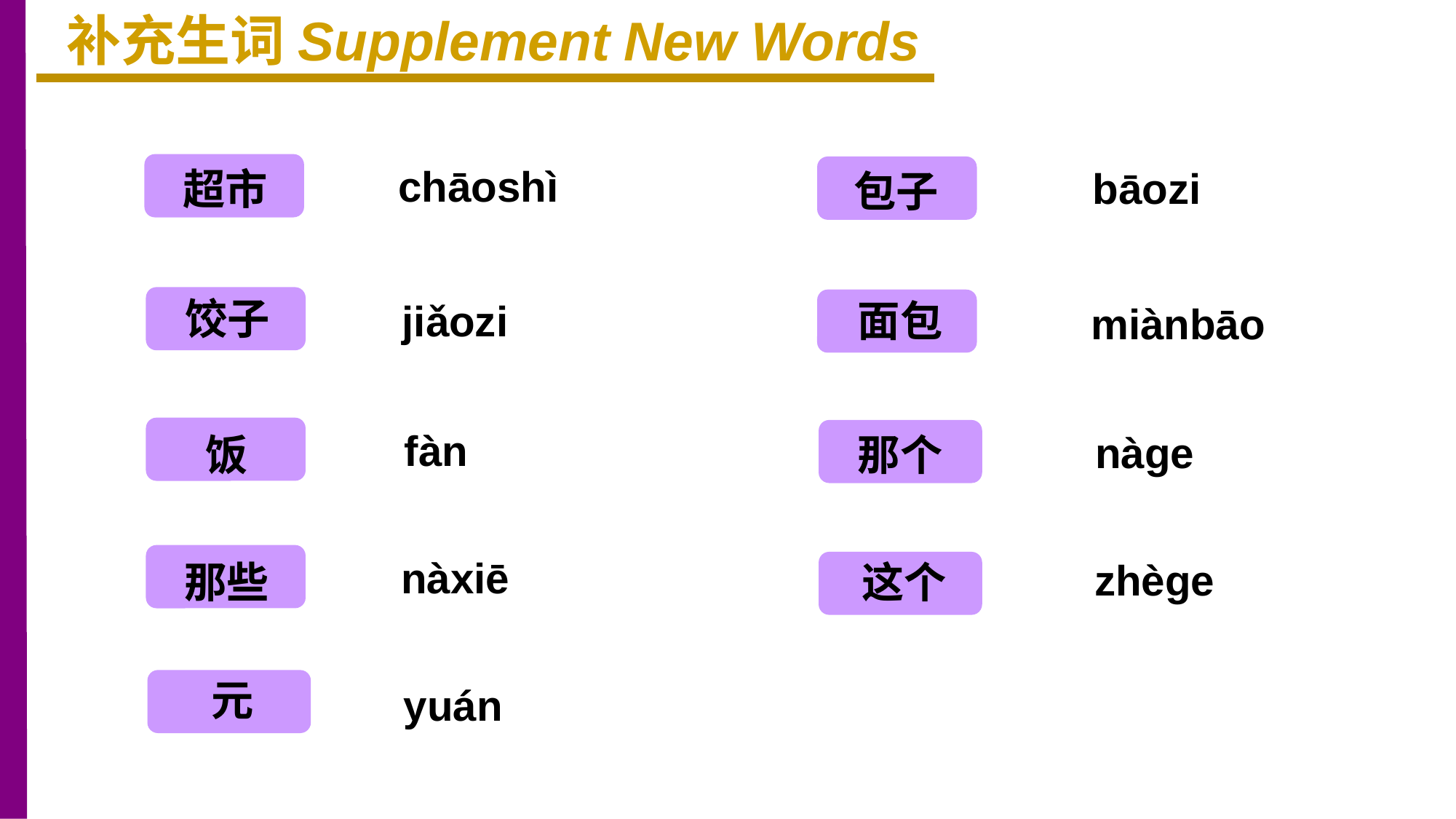

补充生词Supplement New Words

超市
chāoshì
bāozi

包子
饺子

面包

jiǎozi
miànbāo

饭
fàn

那个
nàge

那些
nàxiē
zhège
这个

元

yuán